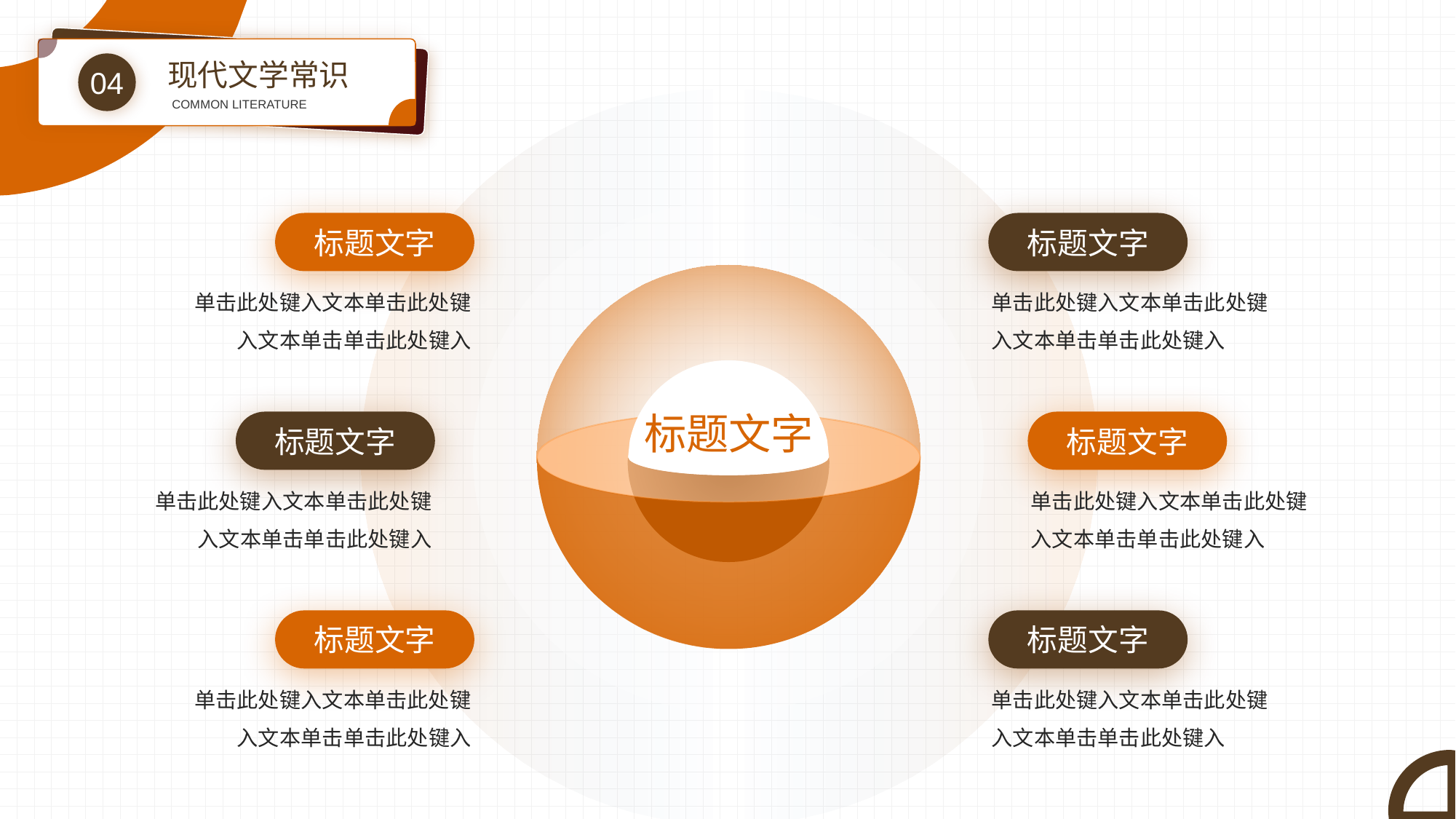

现代文学常识

04
COMMON LITERATURE

标题文字
标题文字
单击此处键入文本单击此处键入文本单击单击此处键入
标题文字
单击此处键入文本单击此处键入文本单击单击此处键入
标题文字
单击此处键入文本单击此处键入文本单击单击此处键入
标题文字
单击此处键入文本单击此处键入文本单击单击此处键入
标题文字
单击此处键入文本单击此处键入文本单击单击此处键入
标题文字
单击此处键入文本单击此处键入文本单击单击此处键入